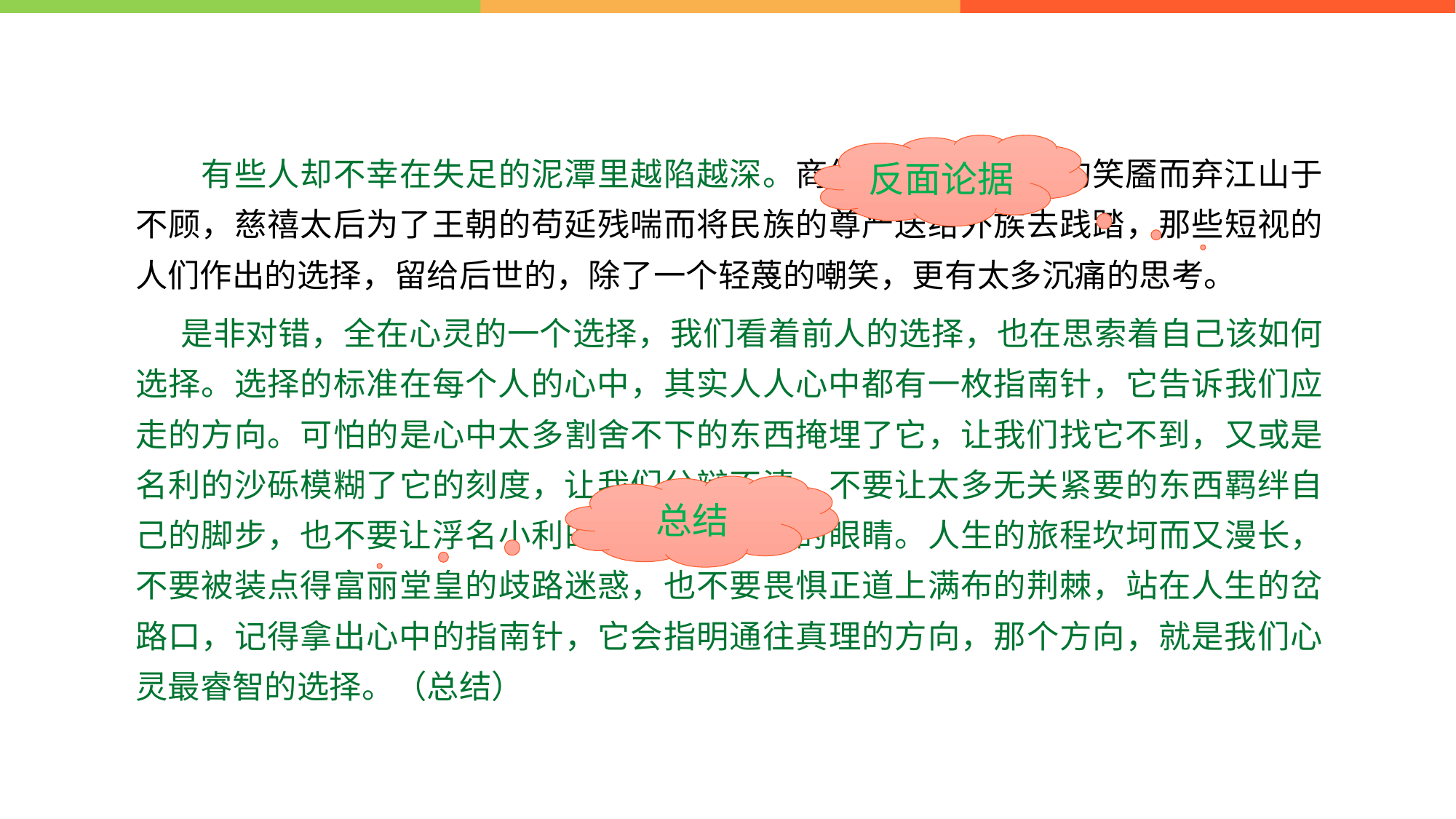

有些人却不幸在失足的泥潭里越陷越深。商纣王选择了美人的笑靥而弃江山于不顾，慈禧太后为了王朝的苟延残喘而将民族的尊严送给外族去践踏，那些短视的人们作出的选择，留给后世的，除了一个轻蔑的嘲笑，更有太多沉痛的思考。
     是非对错，全在心灵的一个选择，我们看着前人的选择，也在思索着自己该如何选择。选择的标准在每个人的心中，其实人人心中都有一枚指南针，它告诉我们应走的方向。可怕的是心中太多割舍不下的东西掩埋了它，让我们找它不到，又或是名利的沙砾模糊了它的刻度，让我们分辩不清。不要让太多无关紧要的东西羁绊自己的脚步，也不要让浮名小利的沙子钻进自己的眼睛。人生的旅程坎坷而又漫长，不要被装点得富丽堂皇的歧路迷惑，也不要畏惧正道上满布的荆棘，站在人生的岔路口，记得拿出心中的指南针，它会指明通往真理的方向，那个方向，就是我们心灵最睿智的选择。（总结）

反面论据
总结